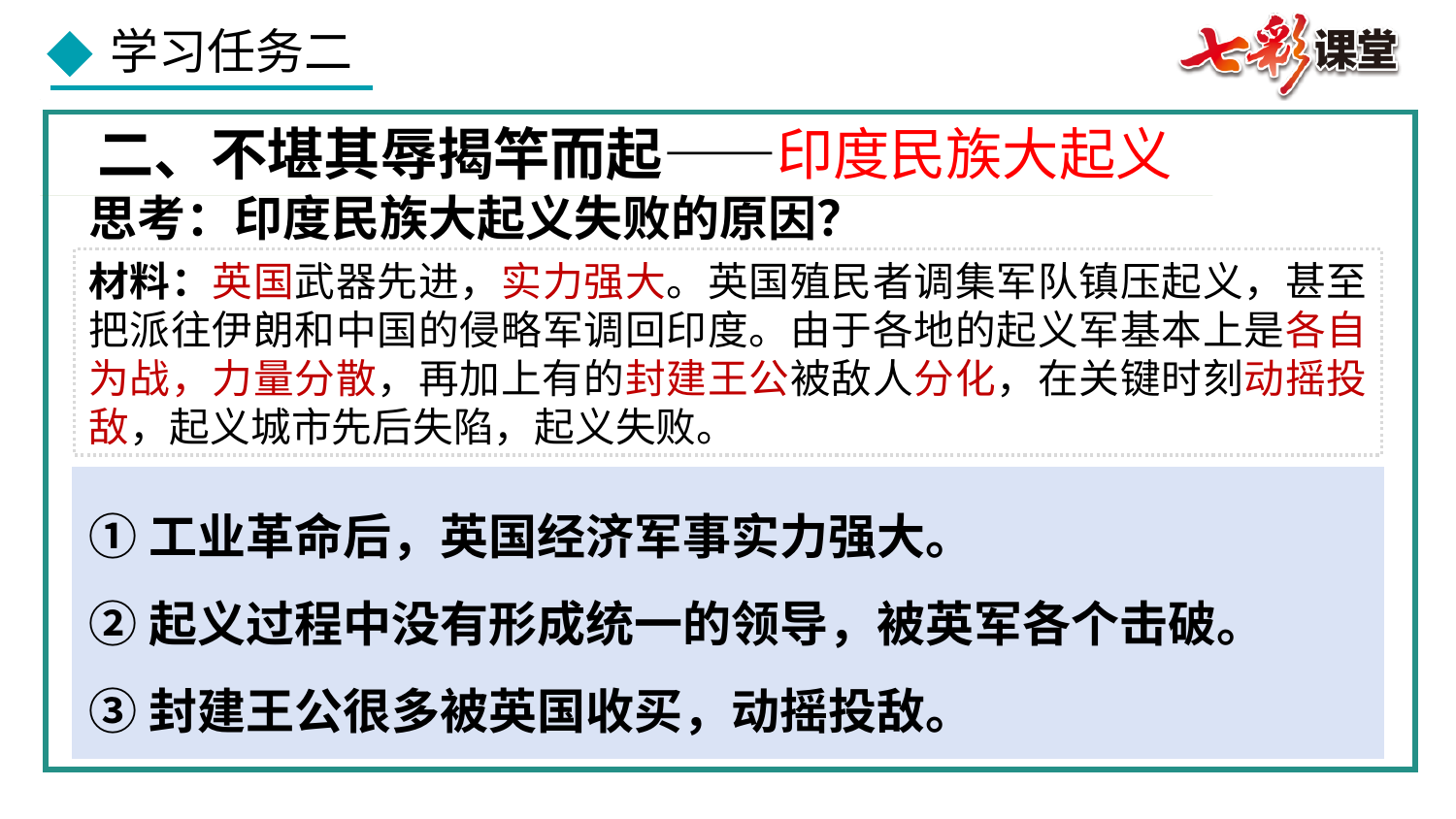

二、不堪其辱揭竿而起——印度民族大起义
思考：印度民族大起义失败的原因？
材料：英国武器先进，实力强大。英国殖民者调集军队镇压起义，甚至把派往伊朗和中国的侵略军调回印度。由于各地的起义军基本上是各自为战，力量分散，再加上有的封建王公被敌人分化，在关键时刻动摇投敌，起义城市先后失陷，起义失败。
①工业革命后，英国经济军事实力强大。
②起义过程中没有形成统一的领导，被英军各个击破。
③封建王公很多被英国收买，动摇投敌。